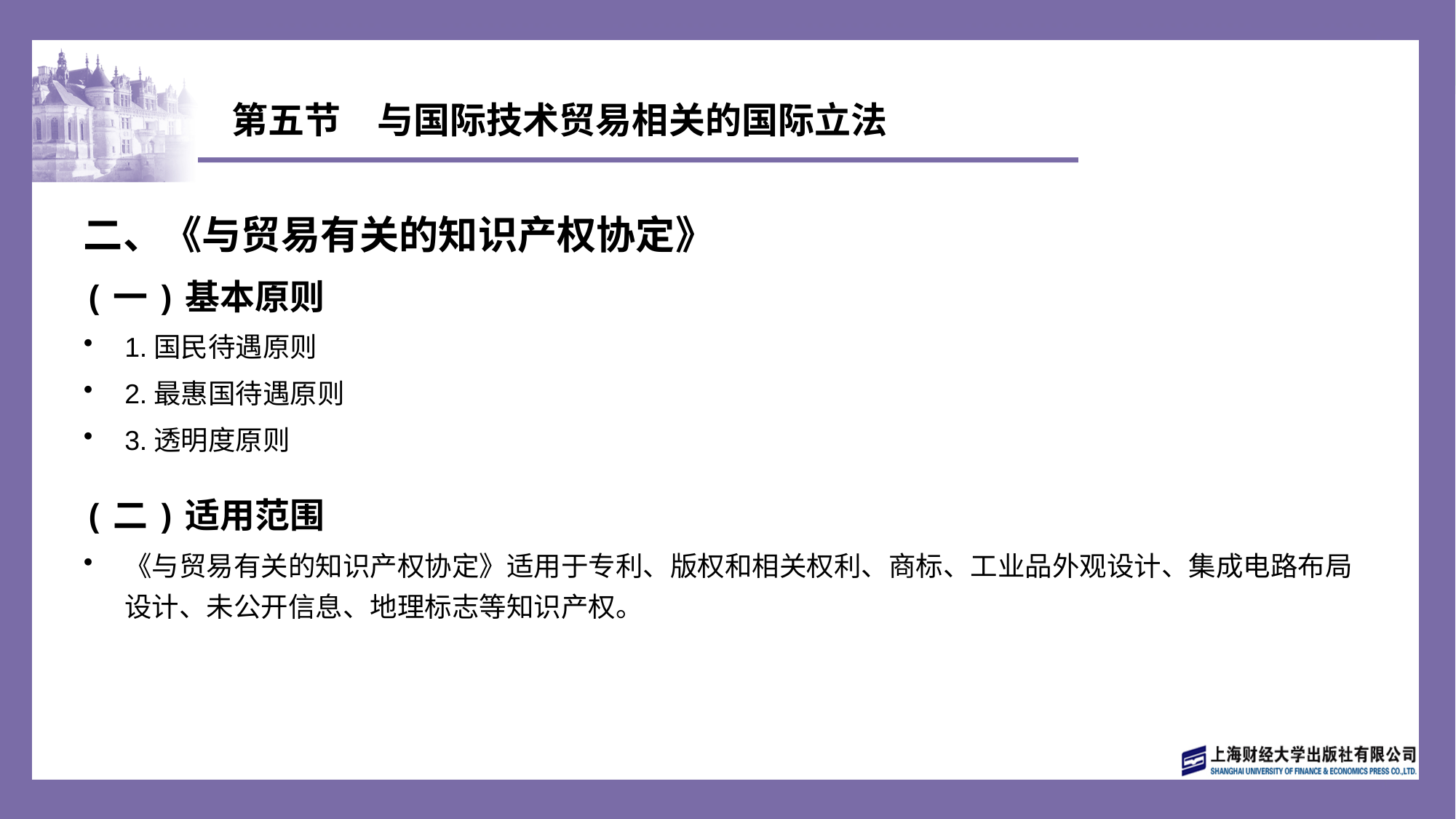

# 第五节　与国际技术贸易相关的国际立法
二、《与贸易有关的知识产权协定》
(一)基本原则
1.国民待遇原则
2.最惠国待遇原则
3.透明度原则
(二)适用范围
《与贸易有关的知识产权协定》适用于专利、版权和相关权利、商标、工业品外观设计、集成电路布局设计、未公开信息、地理标志等知识产权。